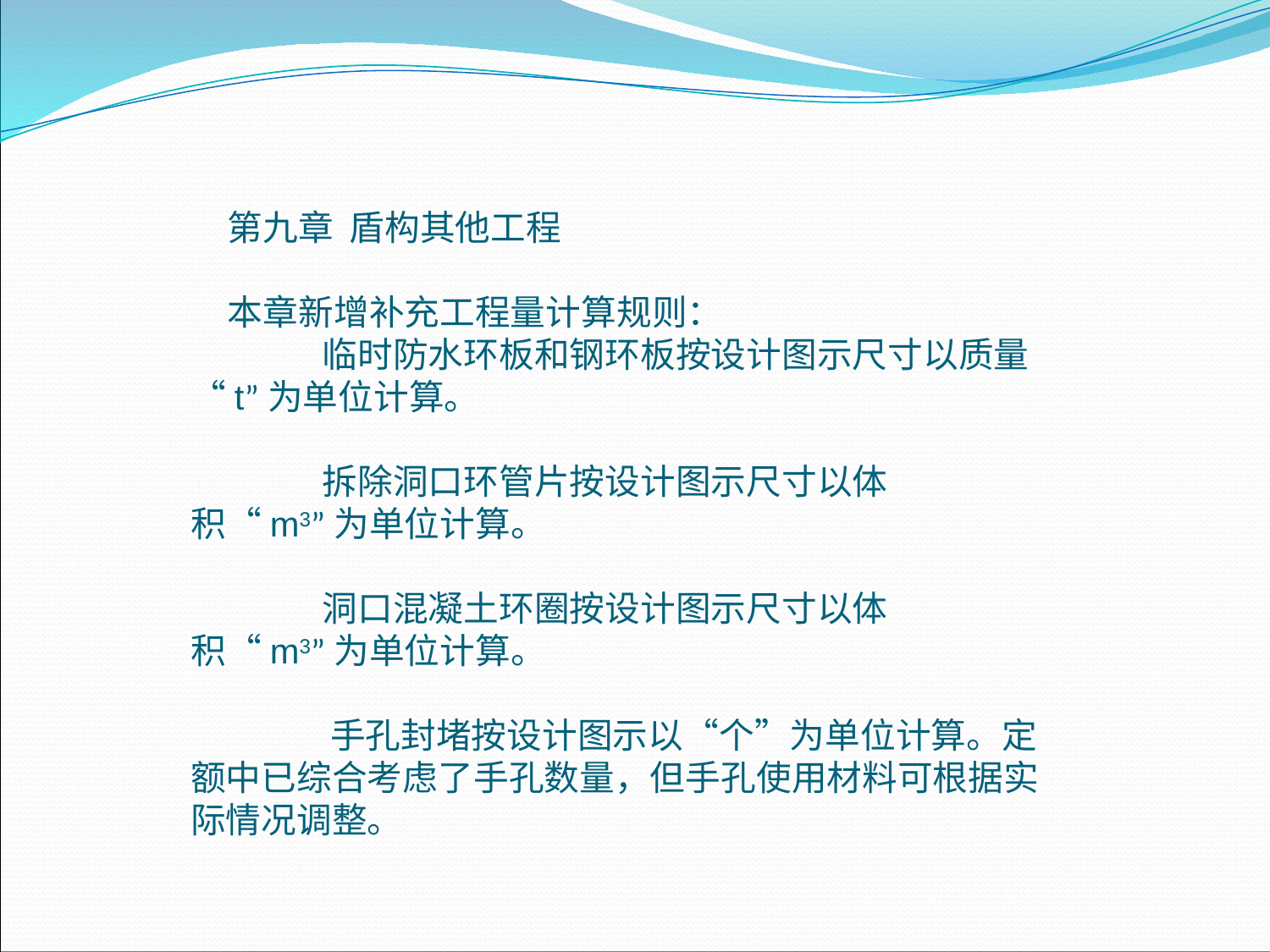

第九章  盾构其他工程
本章新增补充工程量计算规则：           临时防水环板和钢环板按设计图示尺寸以质量“t”为单位计算。
           拆除洞口环管片按设计图示尺寸以体积“m3”为单位计算。
           洞口混凝土环圈按设计图示尺寸以体积“m3”为单位计算。
            手孔封堵按设计图示以“个”为单位计算。定额中已综合考虑了手孔数量，但手孔使用材料可根据实际情况调整。
96